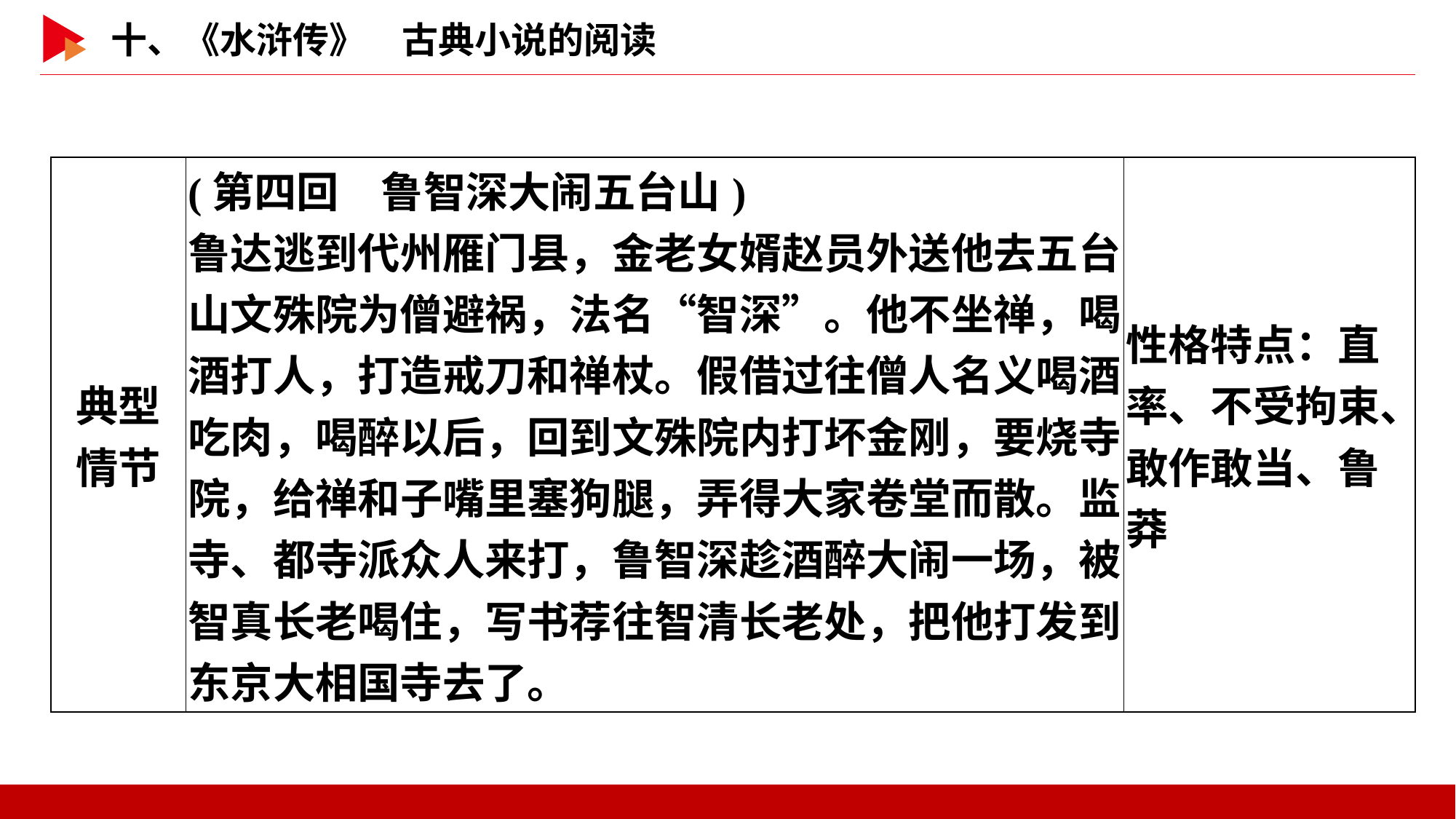

| 典型 情节 | (第四回　鲁智深大闹五台山) 鲁达逃到代州雁门县，金老女婿赵员外送他去五台山文殊院为僧避祸，法名“智深”。他不坐禅，喝酒打人，打造戒刀和禅杖。假借过往僧人名义喝酒吃肉，喝醉以后，回到文殊院内打坏金刚，要烧寺院，给禅和子嘴里塞狗腿，弄得大家卷堂而散。监寺、都寺派众人来打，鲁智深趁酒醉大闹一场，被智真长老喝住，写书荐往智清长老处，把他打发到东京大相国寺去了。 | 性格特点：直率、不受拘束、敢作敢当、鲁莽 |
| --- | --- | --- |